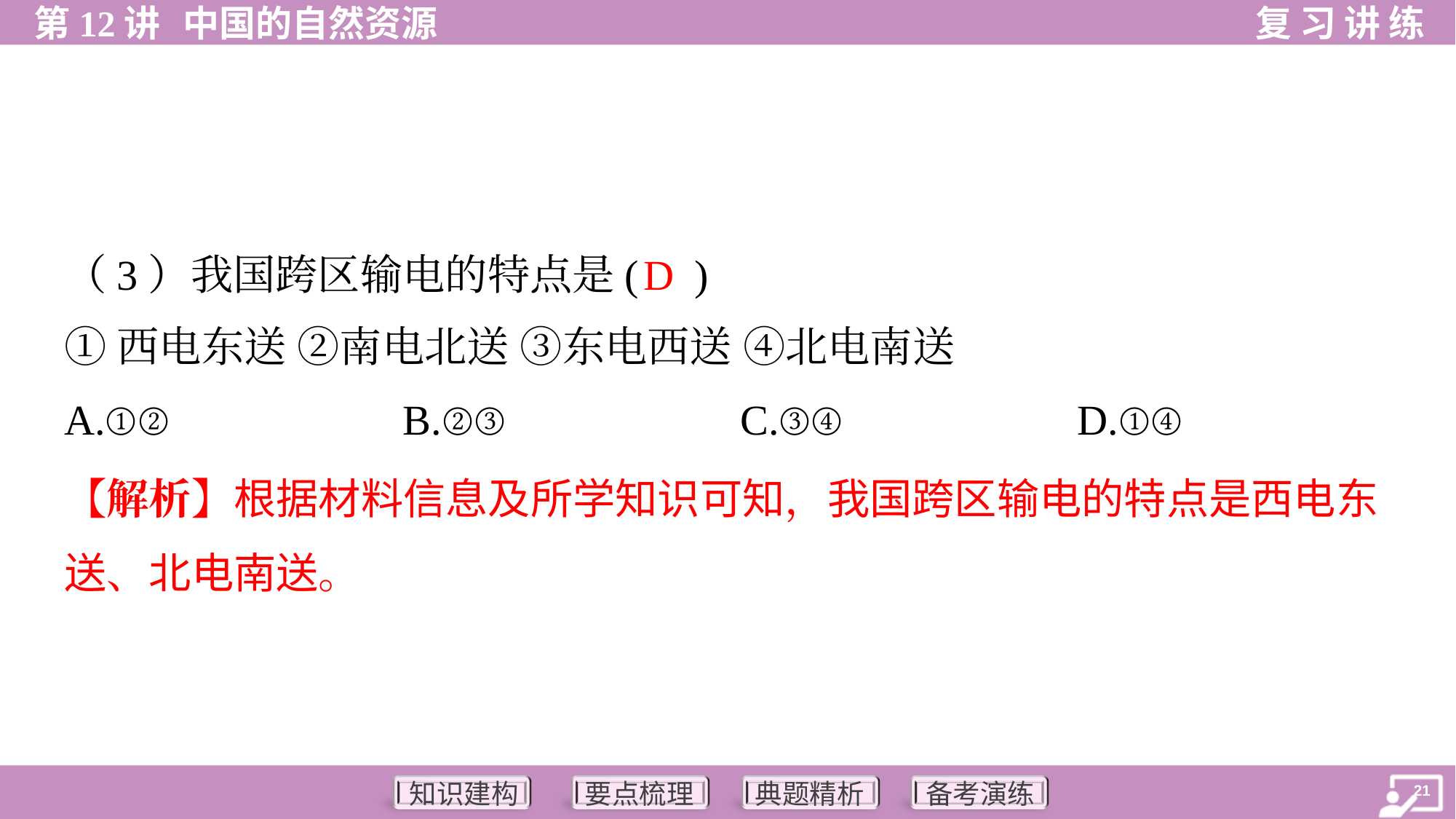

D
（3）我国跨区输电的特点是(     )
①西电东送 ②南电北送 ③东电西送 ④北电南送
A.①②	B.②③	C.③④	D.①④
【解析】根据材料信息及所学知识可知，我国跨区输电的特点是西电东
送、北电南送。